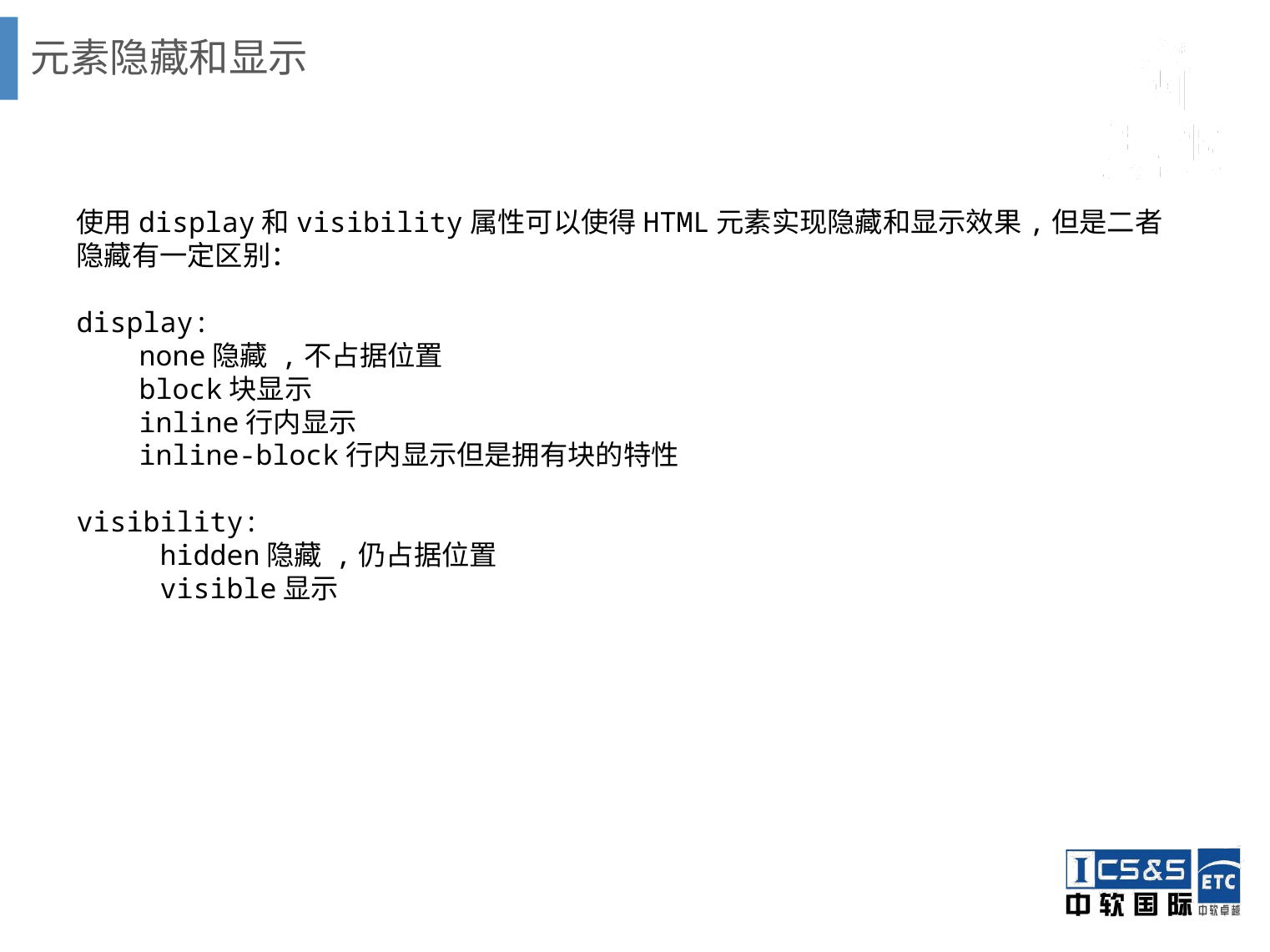

# 元素隐藏和显示
使用display和visibility属性可以使得HTML元素实现隐藏和显示效果,但是二者隐藏有一定区别：

display:
none隐藏 ,不占据位置
block块显示
inline行内显示
inline-block行内显示但是拥有块的特性

visibility:
     hidden隐藏 ,仍占据位置
     visible显示